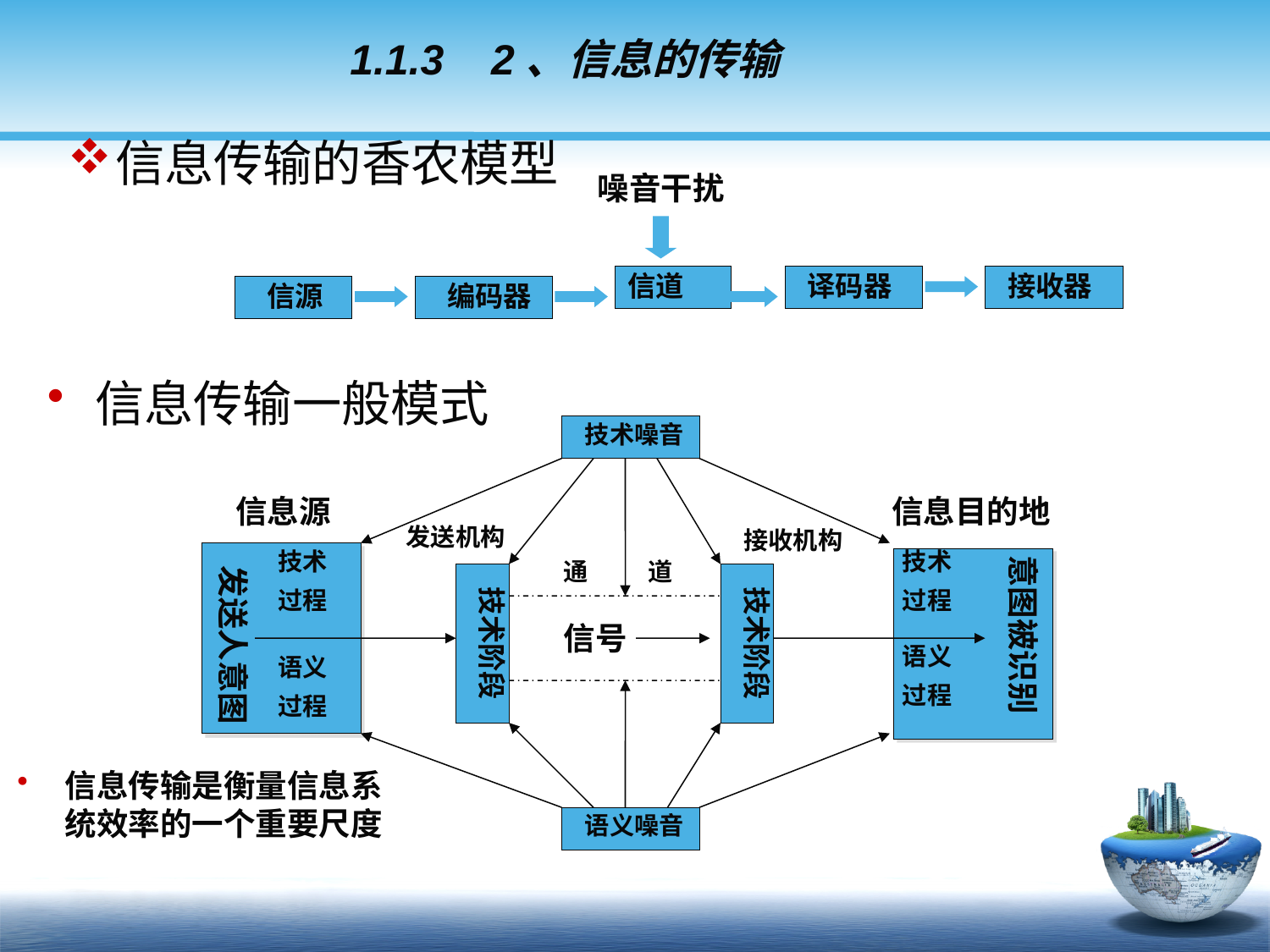

# 1.1.3    2、信息的传输
信息传输的香农模型
噪音干扰

信道

译码器

接收器

信源

编码器

信息传输一般模式

技术噪音

信息源
信息目的地
发送机构
接收机构

技术
过程
技术
过程
意图被识别

发送人意图
通
道

技术阶段
技术阶段

信号

语义
过程
语义
过程

信息传输是衡量信息系统效率的一个重要尺度

语义噪音